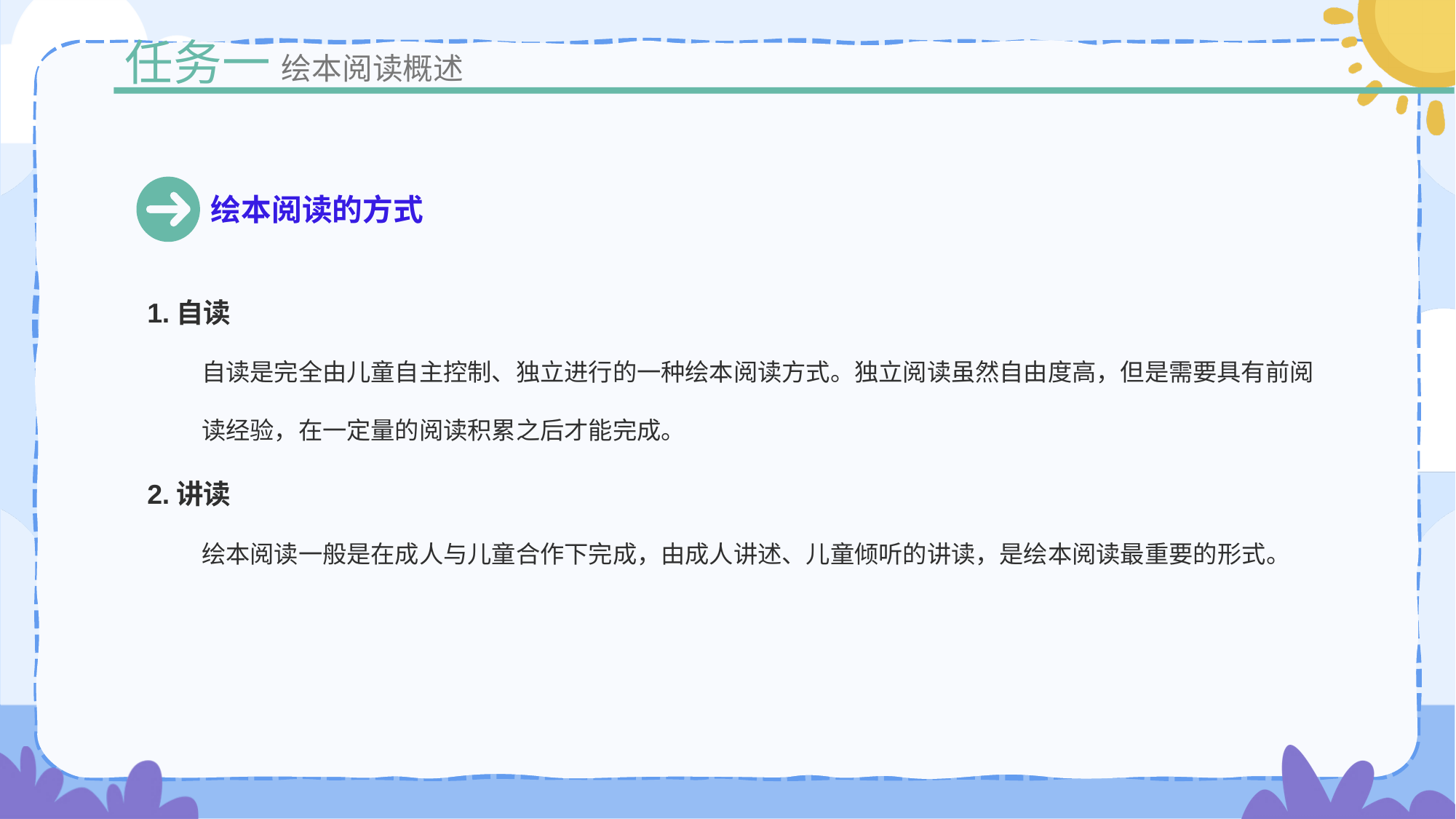

任务一
绘本阅读概述

绘本阅读的方式
1.自读
自读是完全由儿童自主控制、独立进行的一种绘本阅读方式。独立阅读虽然自由度高，但是需要具有前阅读经验，在一定量的阅读积累之后才能完成。
2.讲读
绘本阅读一般是在成人与儿童合作下完成，由成人讲述、儿童倾听的讲读，是绘本阅读最重要的形式。